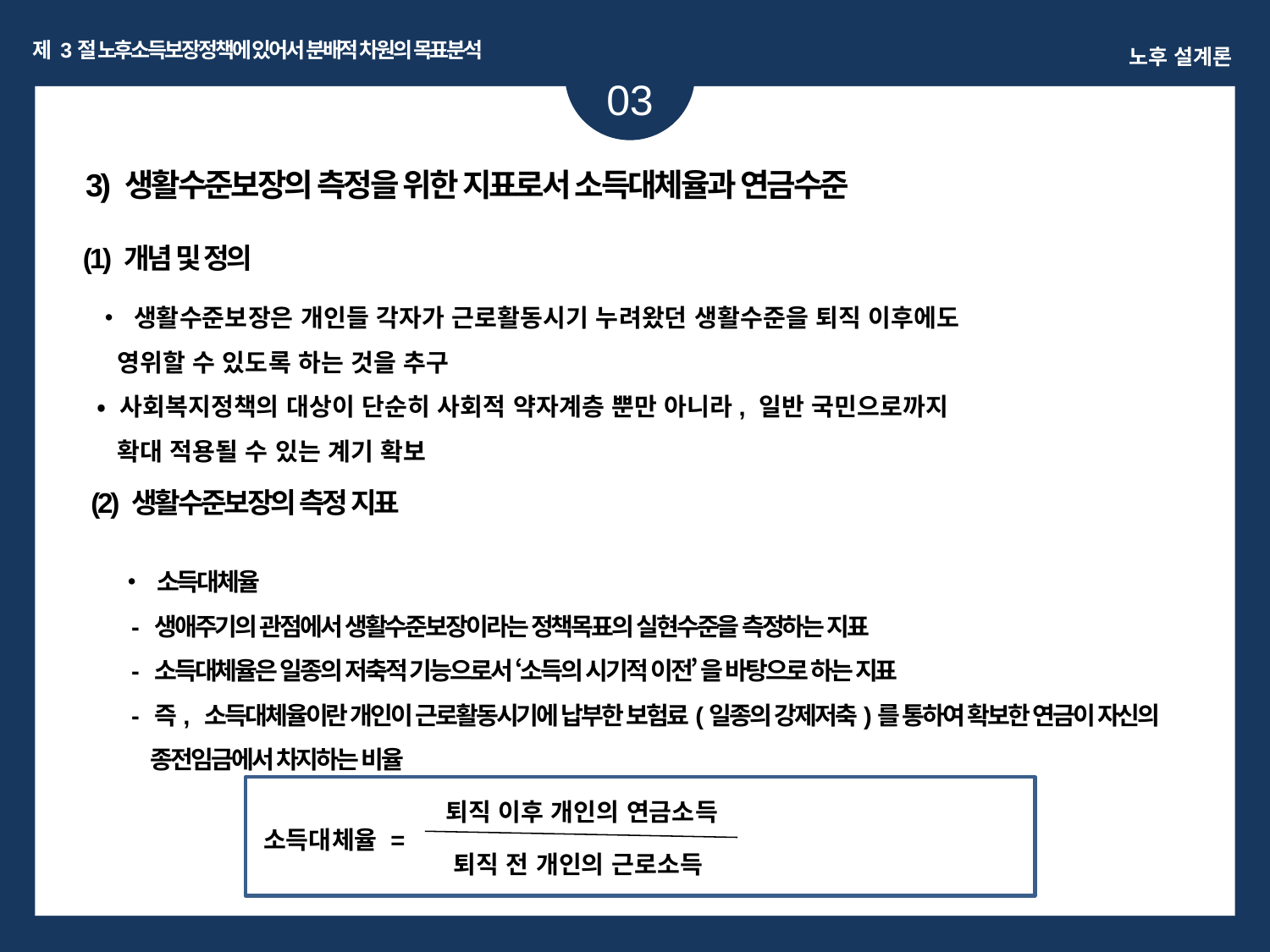

제 3절 노후소득보장정책에 있어서 분배적 차원의 목표분석
노후 설계론
03
ㅏㅏ
3) 생활수준보장의 측정을 위한 지표로서 소득대체율과 연금수준
(1) 개념 및 정의
• 생활수준보장은 개인들 각자가 근로활동시기 누려왔던 생활수준을 퇴직 이후에도
  영위할 수 있도록 하는 것을 추구
• 사회복지정책의 대상이 단순히 사회적 약자계층 뿐만 아니라, 일반 국민으로까지
  확대 적용될 수 있는 계기 확보
(2) 생활수준보장의 측정 지표
• 소득대체율
  -  생애주기의 관점에서 생활수준보장이라는 정책목표의 실현수준을 측정하는 지표
  -  소득대체율은 일종의 저축적 기능으로서 ‘소득의 시기적 이전’ 을 바탕으로 하는 지표
  -  즉,  소득대체율이란 개인이 근로활동시기에 납부한 보험료(일종의 강제저축)를 통하여 확보한 연금이 자신의
     종전임금에서 차지하는 비율
퇴직 이후 개인의 연금소득

소득대체율 =
퇴직 전 개인의 근로소득